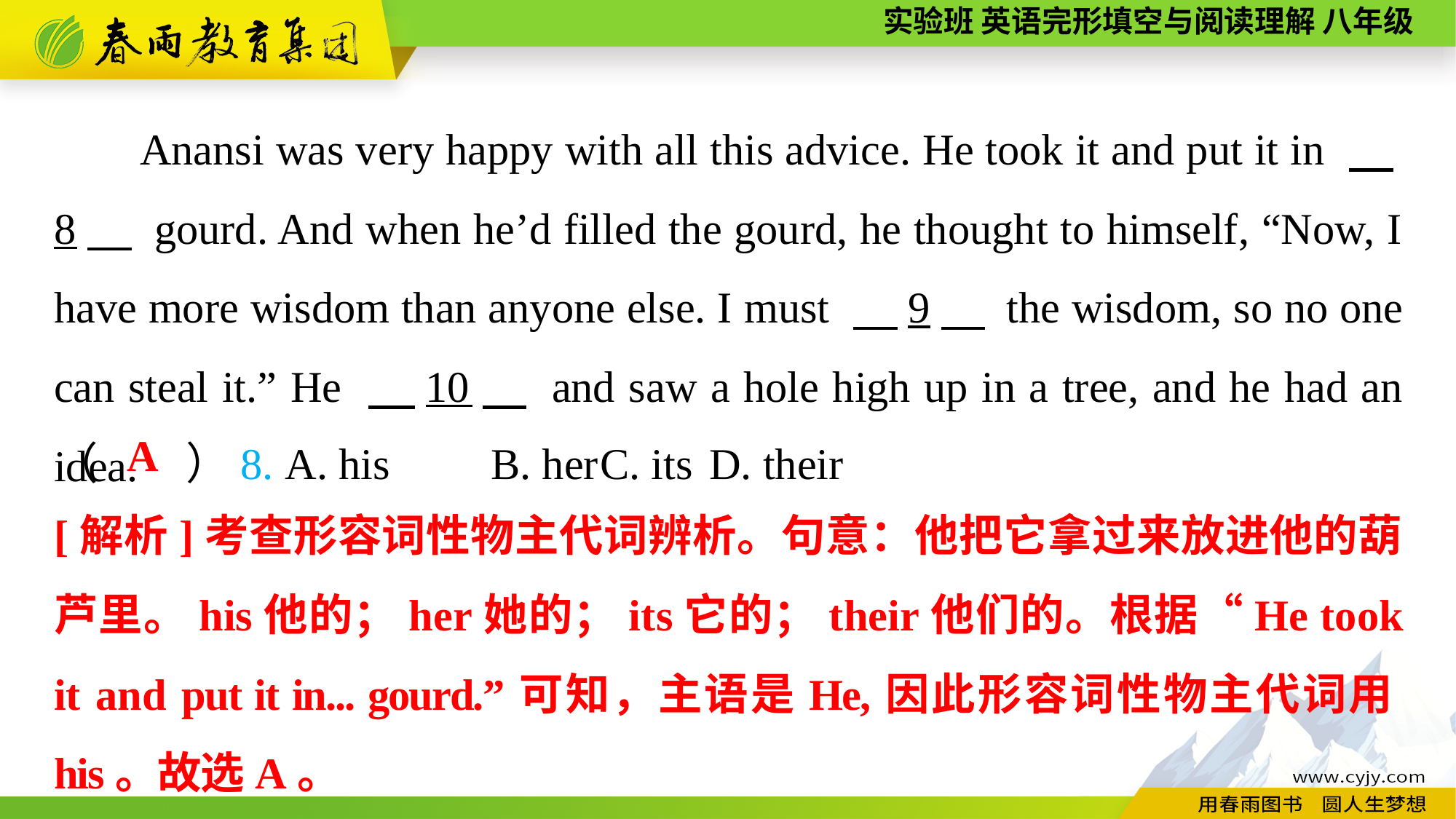

Anansi was very happy with all this advice. He took it and put it in 　8　 gourd. And when he’d filled the gourd, he thought to himself, “Now, I have more wisdom than anyone else. I must 　9　 the wisdom, so no one can steal it.” He 　10　 and saw a hole high up in a tree, and he had an idea.
（　　）8. A. his	B. her	C. its	D. their
A
[解析]考查形容词性物主代词辨析。句意：他把它拿过来放进他的葫芦里。his他的；her她的；its它的；their他们的。根据“He took it and put it in... gourd.”可知，主语是He,因此形容词性物主代词用his。故选A。